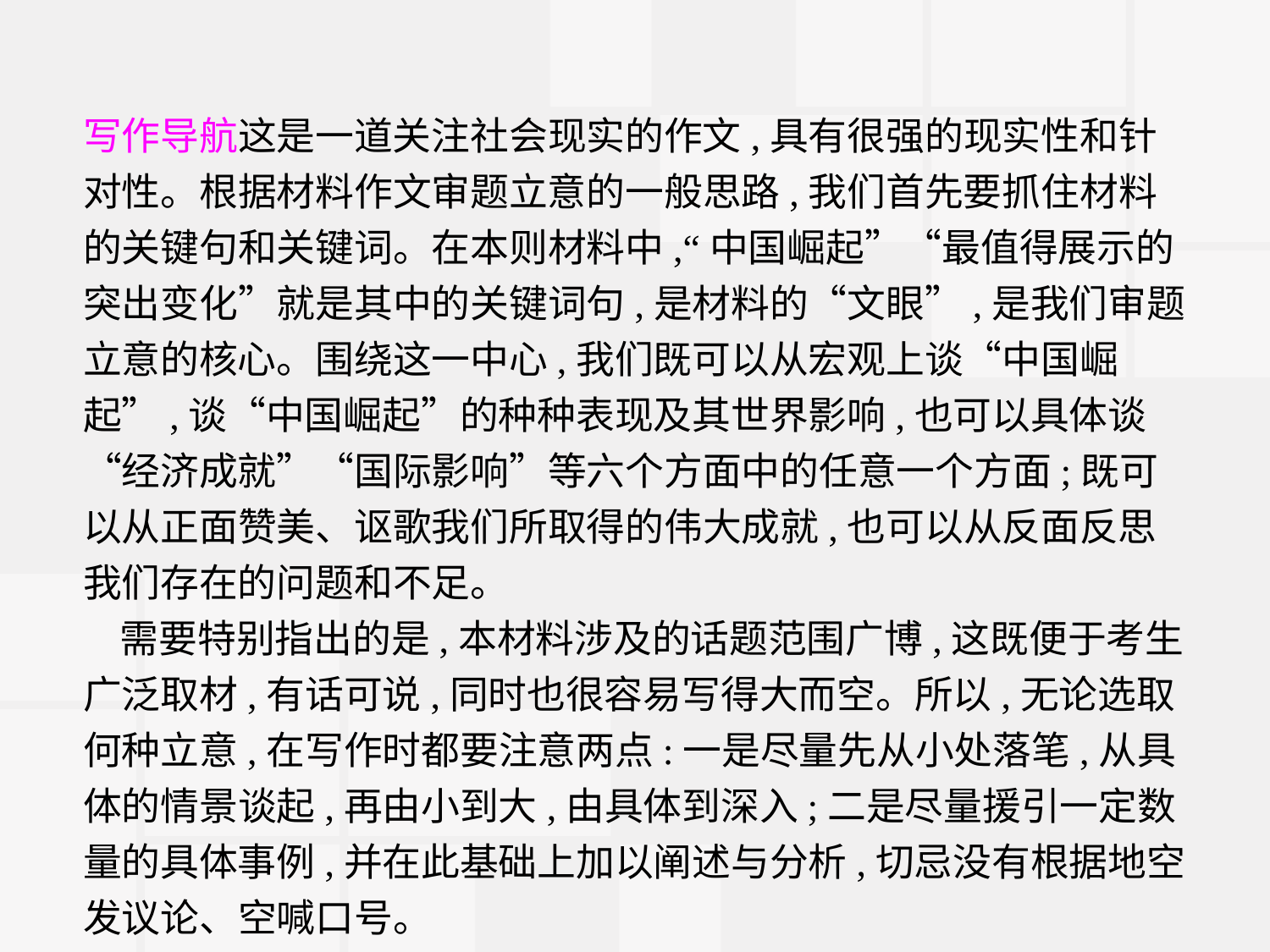

写作导航这是一道关注社会现实的作文,具有很强的现实性和针对性。根据材料作文审题立意的一般思路,我们首先要抓住材料的关键句和关键词。在本则材料中,“中国崛起”“最值得展示的突出变化”就是其中的关键词句,是材料的“文眼”,是我们审题立意的核心。围绕这一中心,我们既可以从宏观上谈“中国崛起”,谈“中国崛起”的种种表现及其世界影响,也可以具体谈“经济成就”“国际影响”等六个方面中的任意一个方面;既可以从正面赞美、讴歌我们所取得的伟大成就,也可以从反面反思我们存在的问题和不足。
需要特别指出的是,本材料涉及的话题范围广博,这既便于考生广泛取材,有话可说,同时也很容易写得大而空。所以,无论选取何种立意,在写作时都要注意两点:一是尽量先从小处落笔,从具体的情景谈起,再由小到大,由具体到深入;二是尽量援引一定数量的具体事例,并在此基础上加以阐述与分析,切忌没有根据地空发议论、空喊口号。